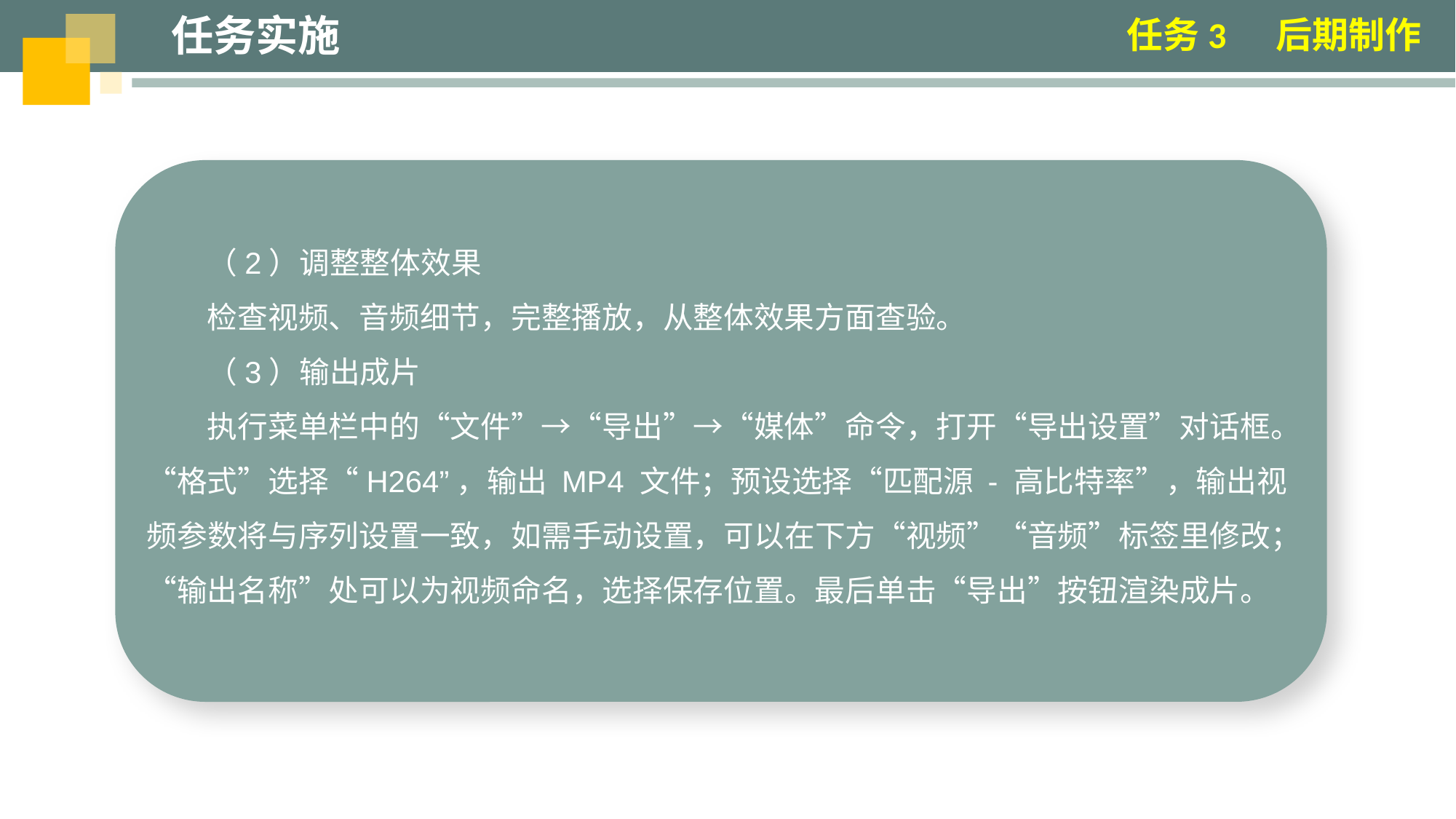

任务实施

任务3     后期制作

（2）调整整体效果
检查视频、音频细节，完整播放，从整体效果方面查验。
（3）输出成片
执行菜单栏中的“文件”→“导出”→“媒体”命令，打开“导出设置”对话框。“格式”选择“H264”，输出 MP4 文件；预设选择“匹配源 - 高比特率”，输出视频参数将与序列设置一致，如需手动设置，可以在下方“视频”“音频”标签里修改；“输出名称”处可以为视频命名，选择保存位置。最后单击“导出”按钮渲染成片。